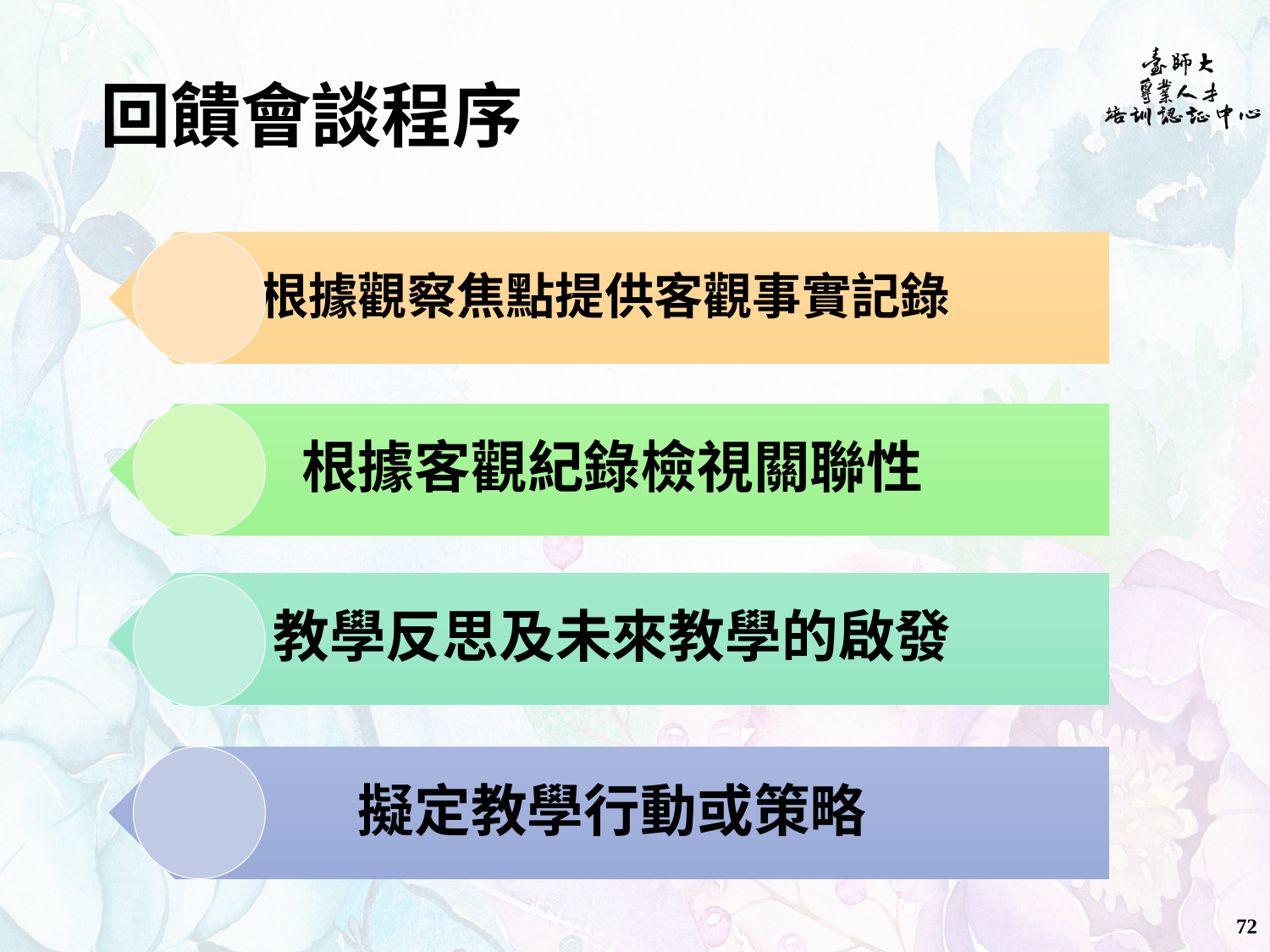

# 回饋會談程序
根據觀察焦點提供客觀事實記錄
根據客觀紀錄檢視關聯性
教學反思及未來教學的啟發
擬定教學行動或策略
72